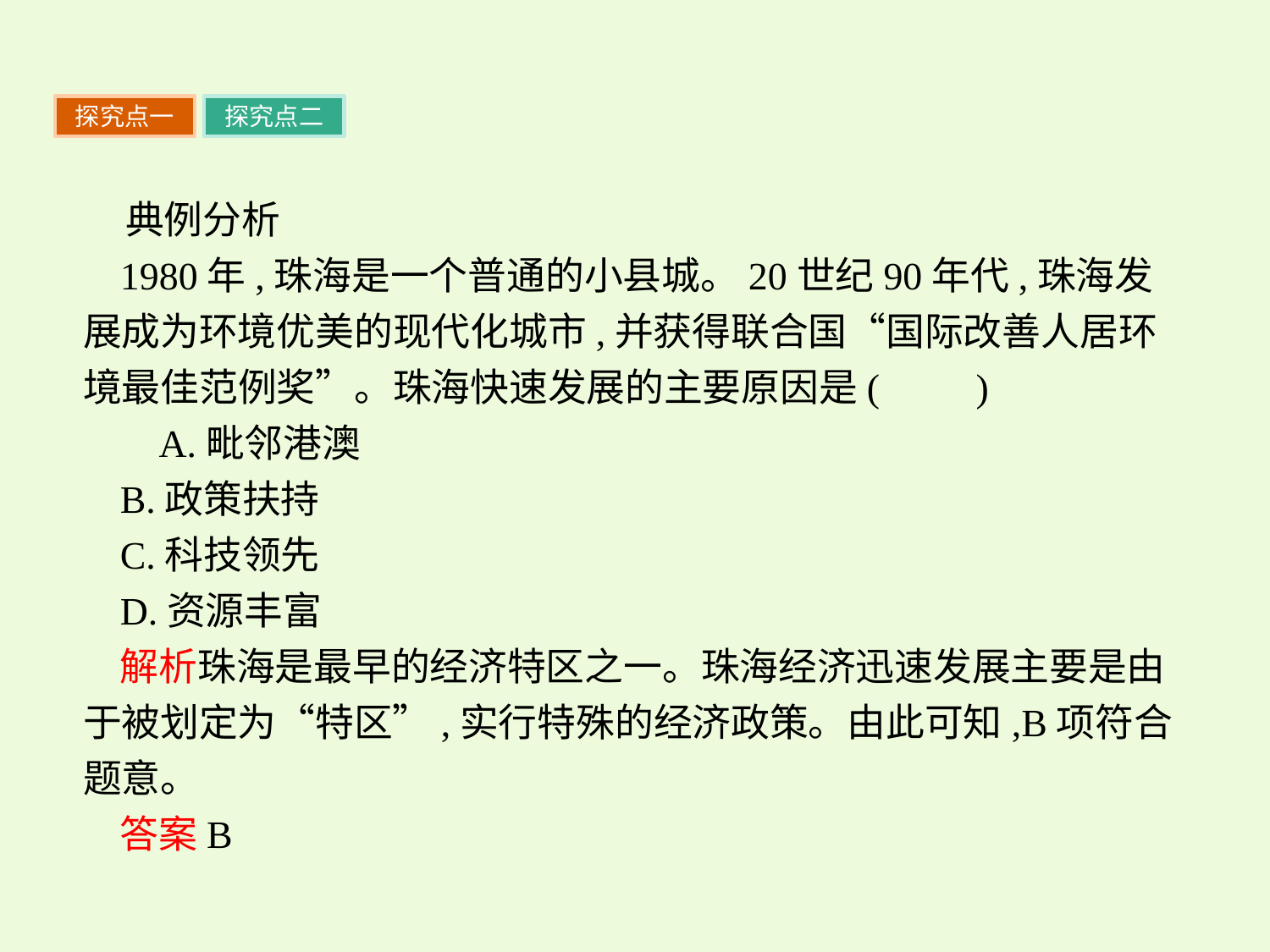

探究点一
探究点二
典例分析
1980年,珠海是一个普通的小县城。20世纪90年代,珠海发展成为环境优美的现代化城市,并获得联合国“国际改善人居环境最佳范例奖”。珠海快速发展的主要原因是(　　)
    A.毗邻港澳
B.政策扶持
C.科技领先
D.资源丰富
解析珠海是最早的经济特区之一。珠海经济迅速发展主要是由于被划定为“特区”,实行特殊的经济政策。由此可知,B项符合题意。
答案B